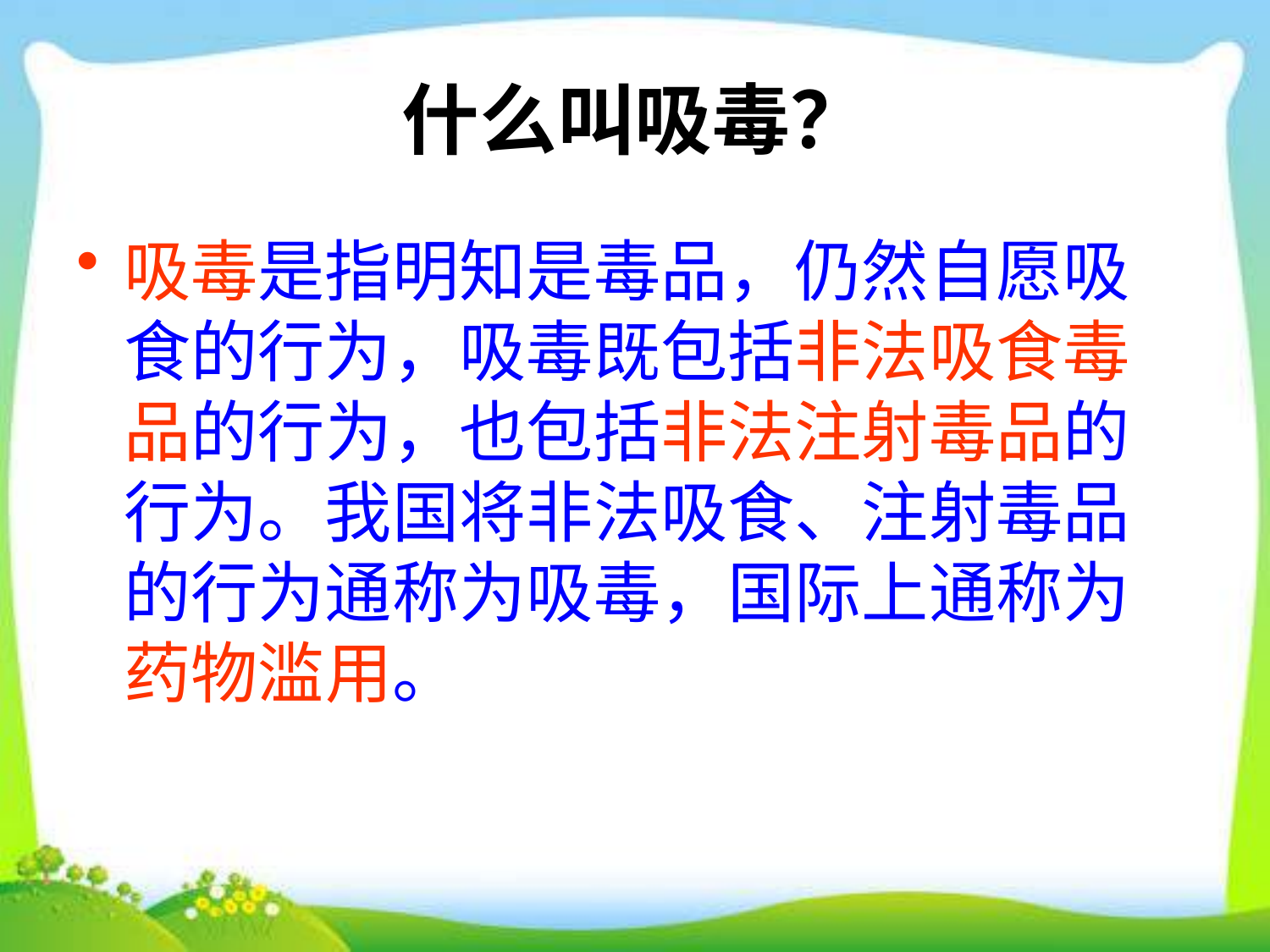

# 什么叫吸毒？
吸毒是指明知是毒品，仍然自愿吸食的行为，吸毒既包括非法吸食毒品的行为，也包括非法注射毒品的行为。我国将非法吸食、注射毒品的行为通称为吸毒，国际上通称为药物滥用。